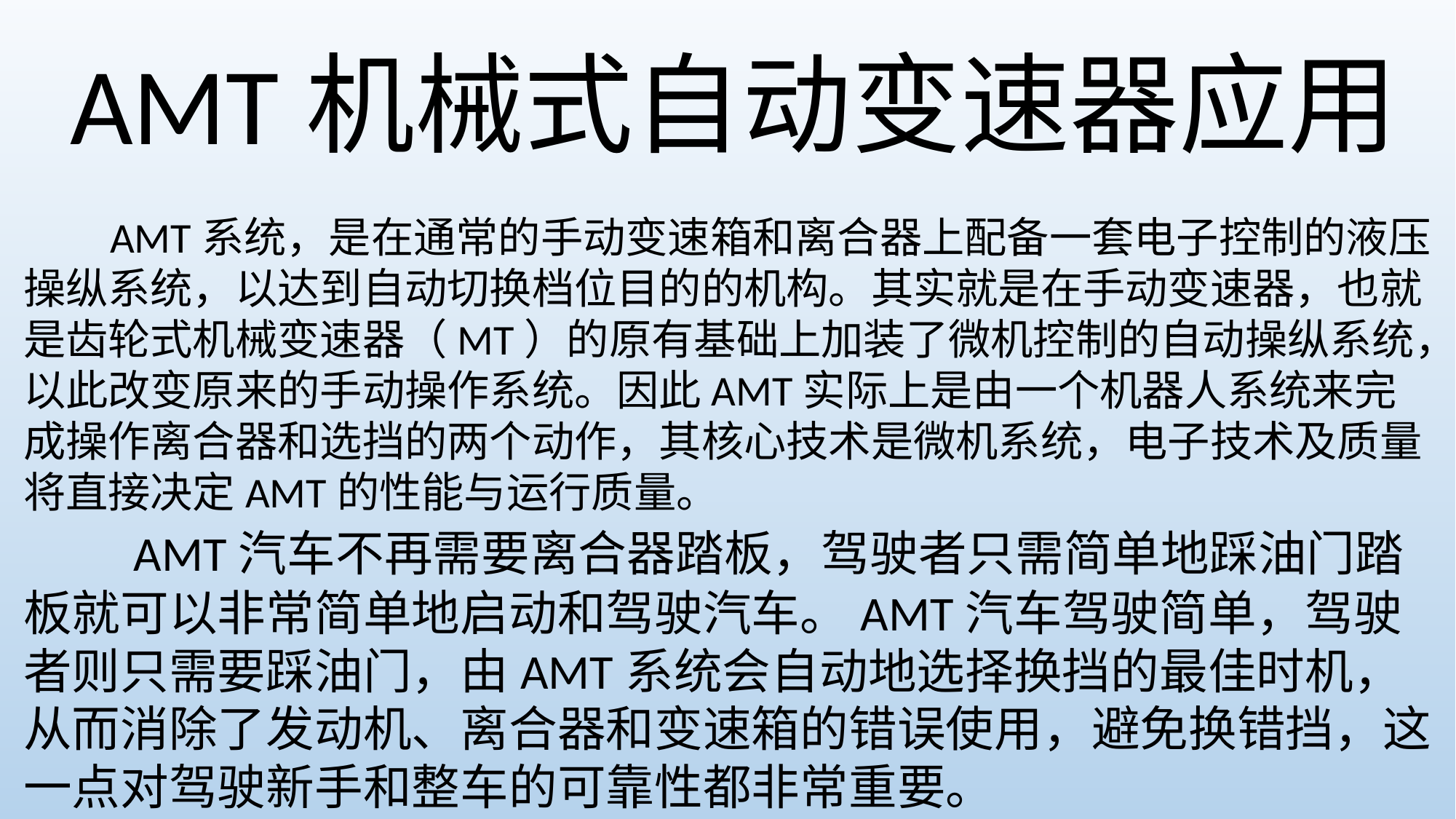

AMT机械式自动变速器应用
              AMT系统，是在通常的手动变速箱和离合器上配备一套电子控制的液压操纵系统，以达到自动切换档位目的的机构。其实就是在手动变速器，也就是齿轮式机械变速器（MT）的原有基础上加装了微机控制的自动操纵系统，以此改变原来的手动操作系统。因此AMT实际上是由一个机器人系统来完成操作离合器和选挡的两个动作，其核心技术是微机系统，电子技术及质量将直接决定AMT的性能与运行质量。
        AMT汽车不再需要离合器踏板，驾驶者只需简单地踩油门踏板就可以非常简单地启动和驾驶汽车。AMT汽车驾驶简单，驾驶者则只需要踩油门，由AMT系统会自动地选择换挡的最佳时机，从而消除了发动机、离合器和变速箱的错误使用，避免换错挡，这一点对驾驶新手和整车的可靠性都非常重要。